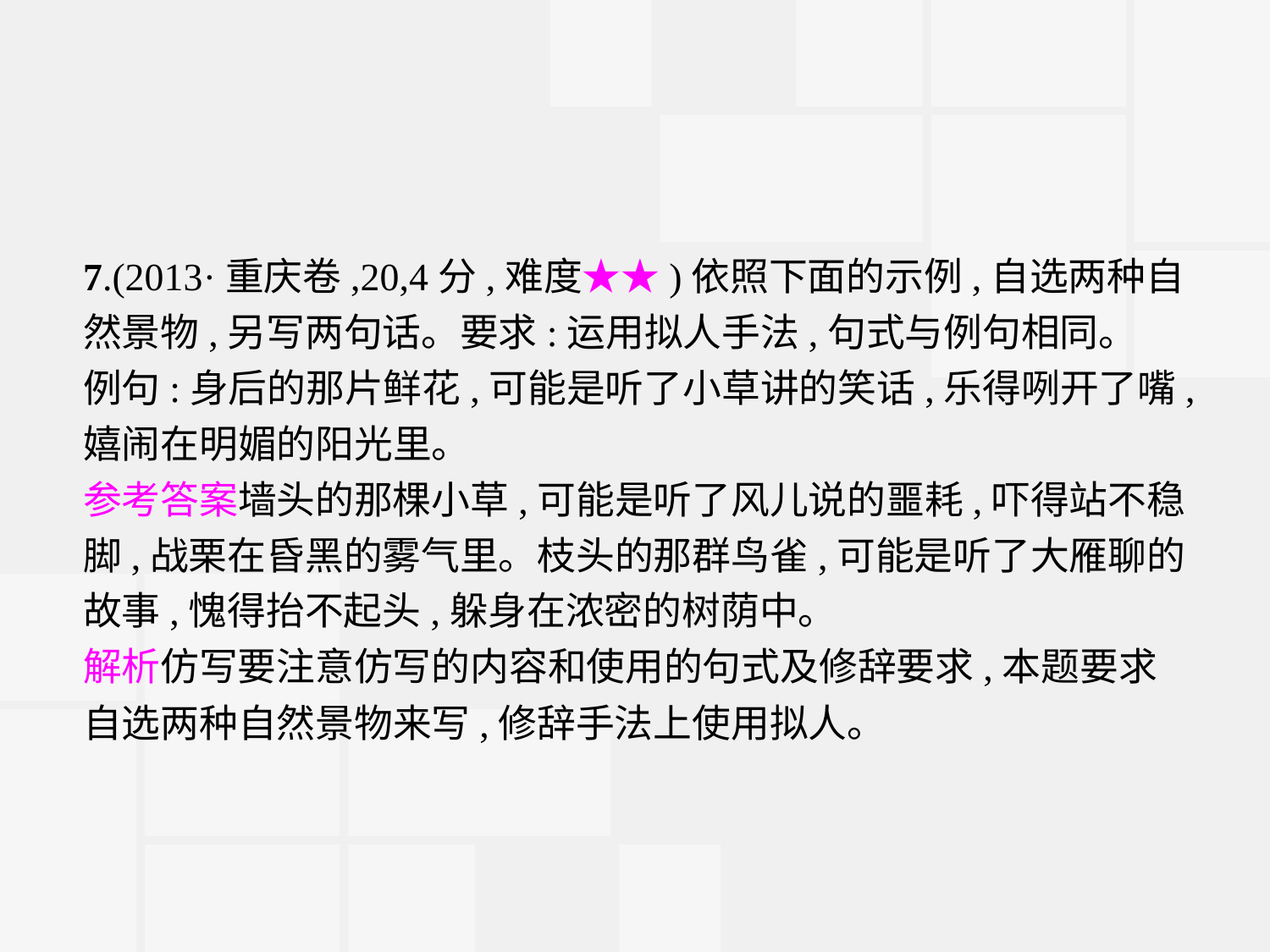

7.(2013·重庆卷,20,4分,难度★★)依照下面的示例,自选两种自然景物,另写两句话。要求:运用拟人手法,句式与例句相同。
例句:身后的那片鲜花,可能是听了小草讲的笑话,乐得咧开了嘴,嬉闹在明媚的阳光里。
参考答案墙头的那棵小草,可能是听了风儿说的噩耗,吓得站不稳脚,战栗在昏黑的雾气里。枝头的那群鸟雀,可能是听了大雁聊的故事,愧得抬不起头,躲身在浓密的树荫中。
解析仿写要注意仿写的内容和使用的句式及修辞要求,本题要求自选两种自然景物来写,修辞手法上使用拟人。